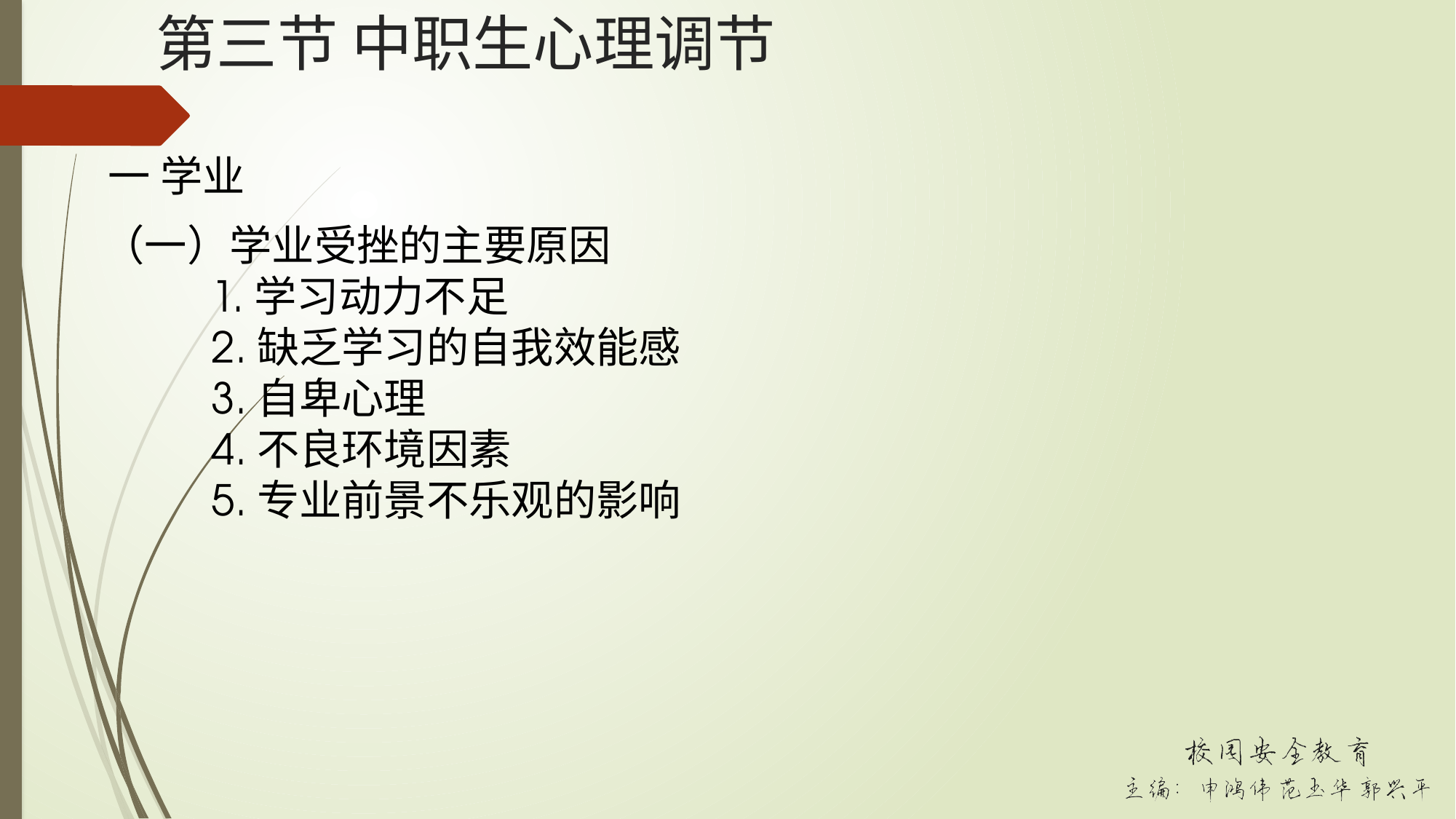

# 第三节 中职生心理调节
一 学业
（一）学业受挫的主要原因
	1.学习动力不足
	2.缺乏学习的自我效能感
	3.自卑心理
	4.不良环境因素
	5.专业前景不乐观的影响